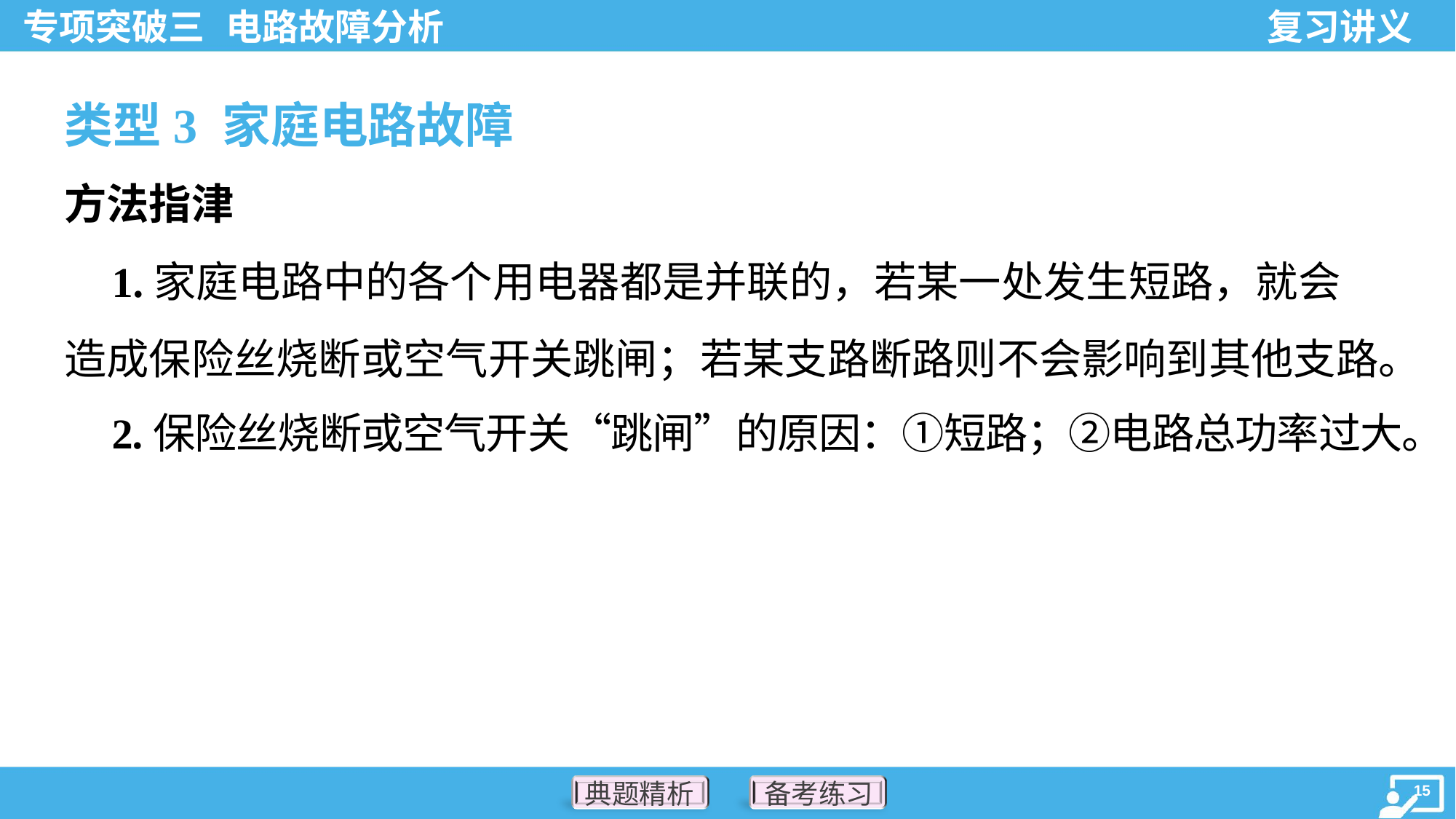

类型3 家庭电路故障
方法指津
    1.家庭电路中的各个用电器都是并联的，若某一处发生短路，就会
造成保险丝烧断或空气开关跳闸；若某支路断路则不会影响到其他支路。
    2.保险丝烧断或空气开关“跳闸”的原因：①短路；②电路总功率过大。